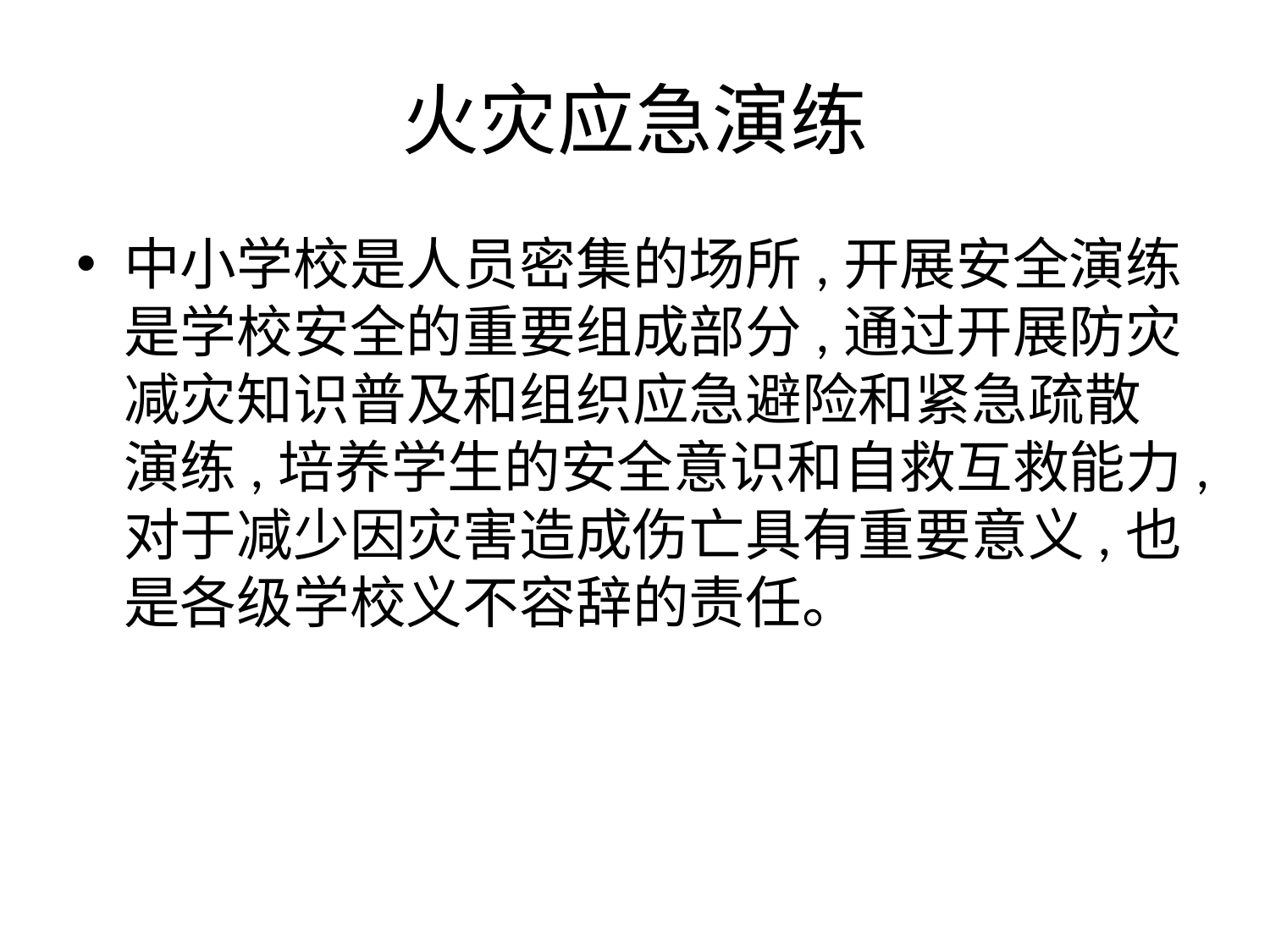

# 火灾应急演练
中小学校是人员密集的场所,开展安全演练是学校安全的重要组成部分,通过开展防灾减灾知识普及和组织应急避险和紧急疏散演练,培养学生的安全意识和自救互救能力,对于减少因灾害造成伤亡具有重要意义,也是各级学校义不容辞的责任。